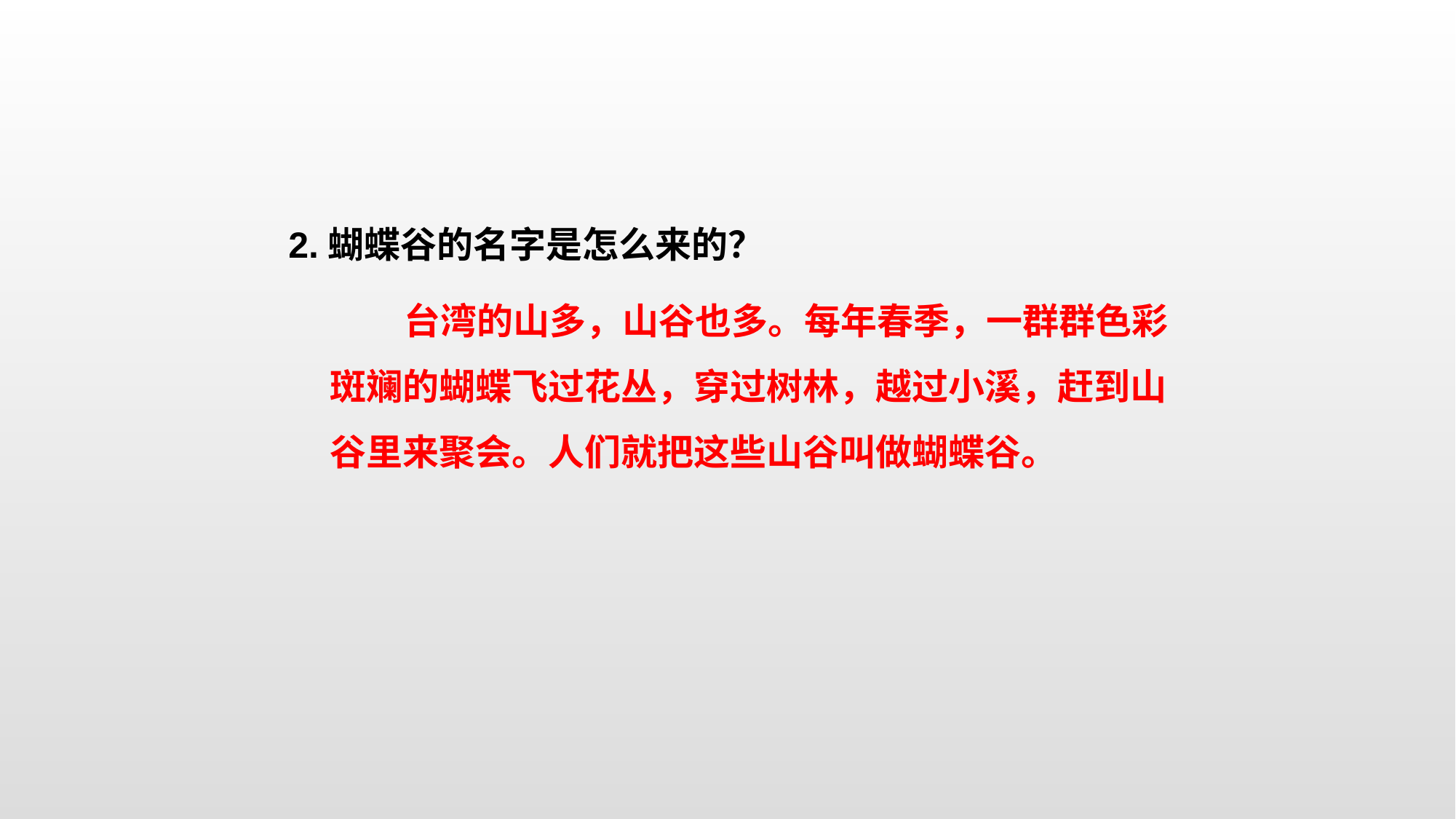

2.蝴蝶谷的名字是怎么来的？
台湾的山多，山谷也多。每年春季，一群群色彩斑斓的蝴蝶飞过花丛，穿过树林，越过小溪，赶到山谷里来聚会。人们就把这些山谷叫做蝴蝶谷。